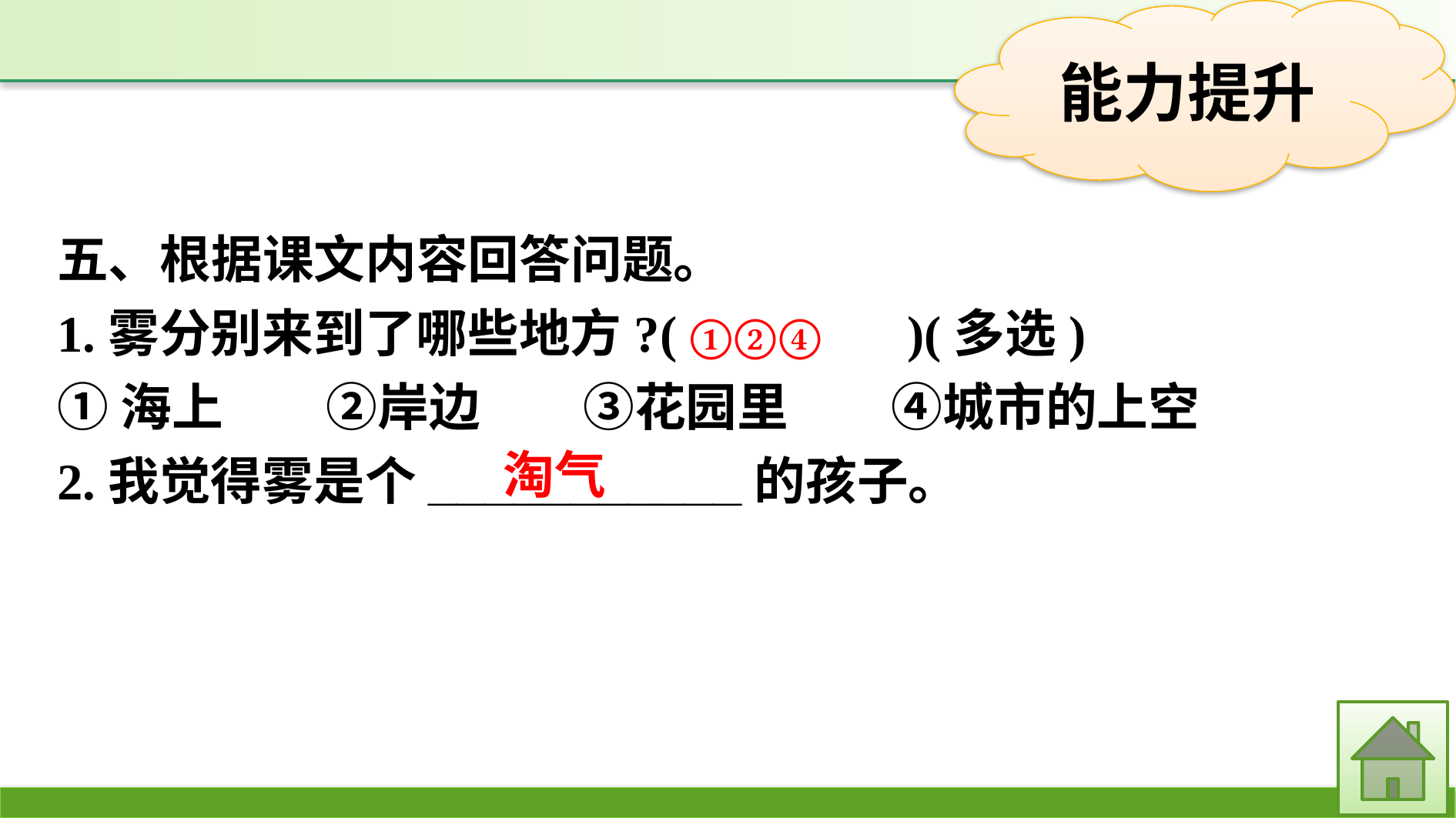

五、根据课文内容回答问题。
1.雾分别来到了哪些地方?(　　　　)(多选)
①海上　　②岸边　　③花园里　　④城市的上空
2.我觉得雾是个___________的孩子。
①②④
淘气